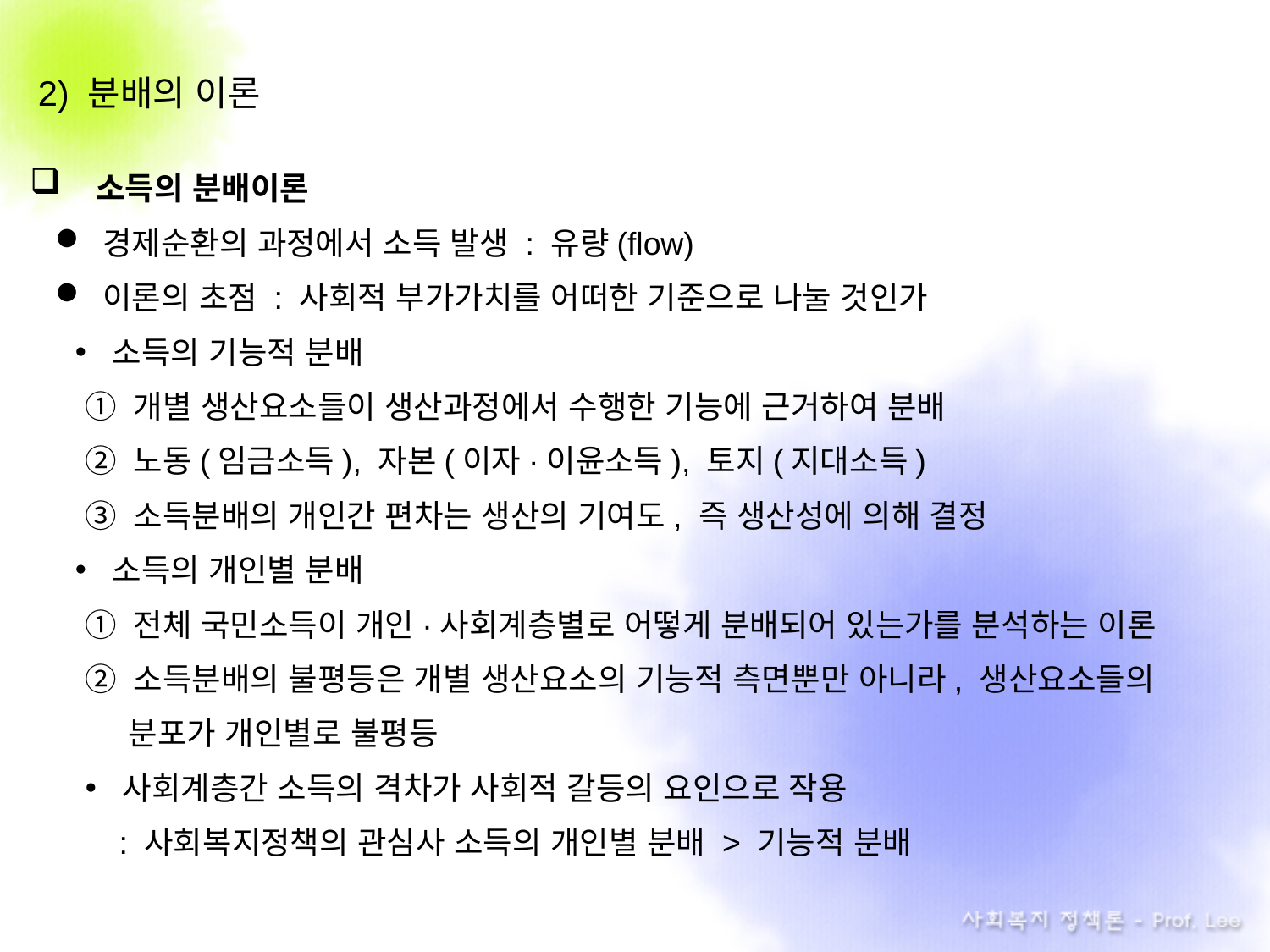

2) 분배의 이론

 소득의 분배이론
경제순환의 과정에서 소득 발생 : 유량(flow)
이론의 초점 : 사회적 부가가치를 어떠한 기준으로 나눌 것인가
소득의 기능적 분배
① 개별 생산요소들이 생산과정에서 수행한 기능에 근거하여 분배
② 노동(임금소득), 자본(이자·이윤소득), 토지(지대소득)
③ 소득분배의 개인간 편차는 생산의 기여도, 즉 생산성에 의해 결정
소득의 개인별 분배
① 전체 국민소득이 개인·사회계층별로 어떻게 분배되어 있는가를 분석하는 이론
② 소득분배의 불평등은 개별 생산요소의 기능적 측면뿐만 아니라, 생산요소들의
  . 분포가 개인별로 불평등
사회계층간 소득의 격차가 사회적 갈등의 요인으로 작용
        : 사회복지정책의 관심사 소득의 개인별 분배 > 기능적 분배